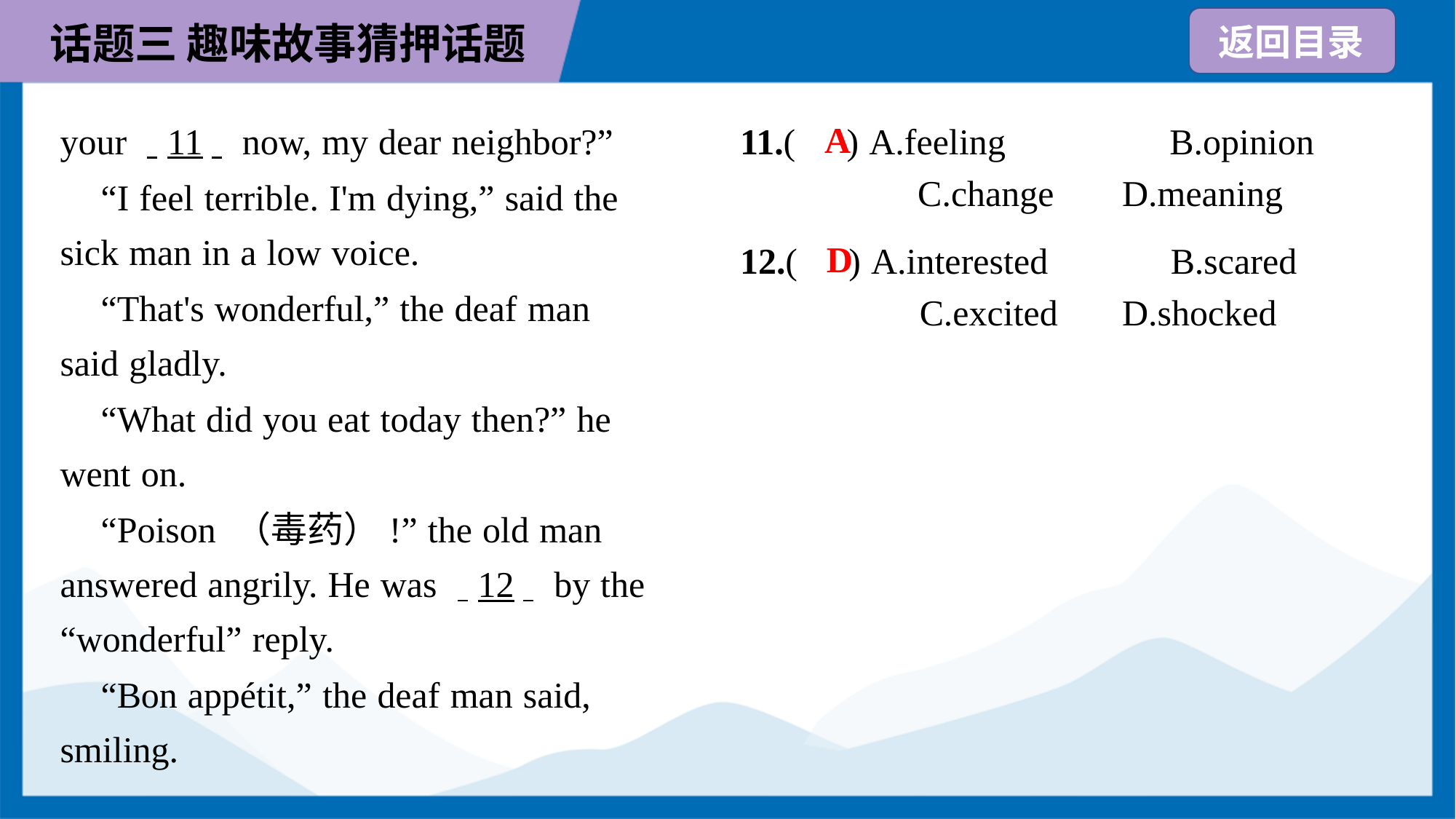

11.(     ) A.feeling	B.opinion
C.change	D.meaning
A
your . .11. . now, my dear neighbor?”
    “I feel terrible. I'm dying,” said the
sick man in a low voice.
    “That's wonderful,” the deaf man
said gladly.
    “What did you eat today then?” he
went on.
    “Poison （毒药）!” the old man
answered angrily. He was . .12. . by the
“wonderful” reply.
    “Bon appétit,” the deaf man said,
smiling.

12.(     ) A.interested	B.scared
C.excited	D.shocked
D